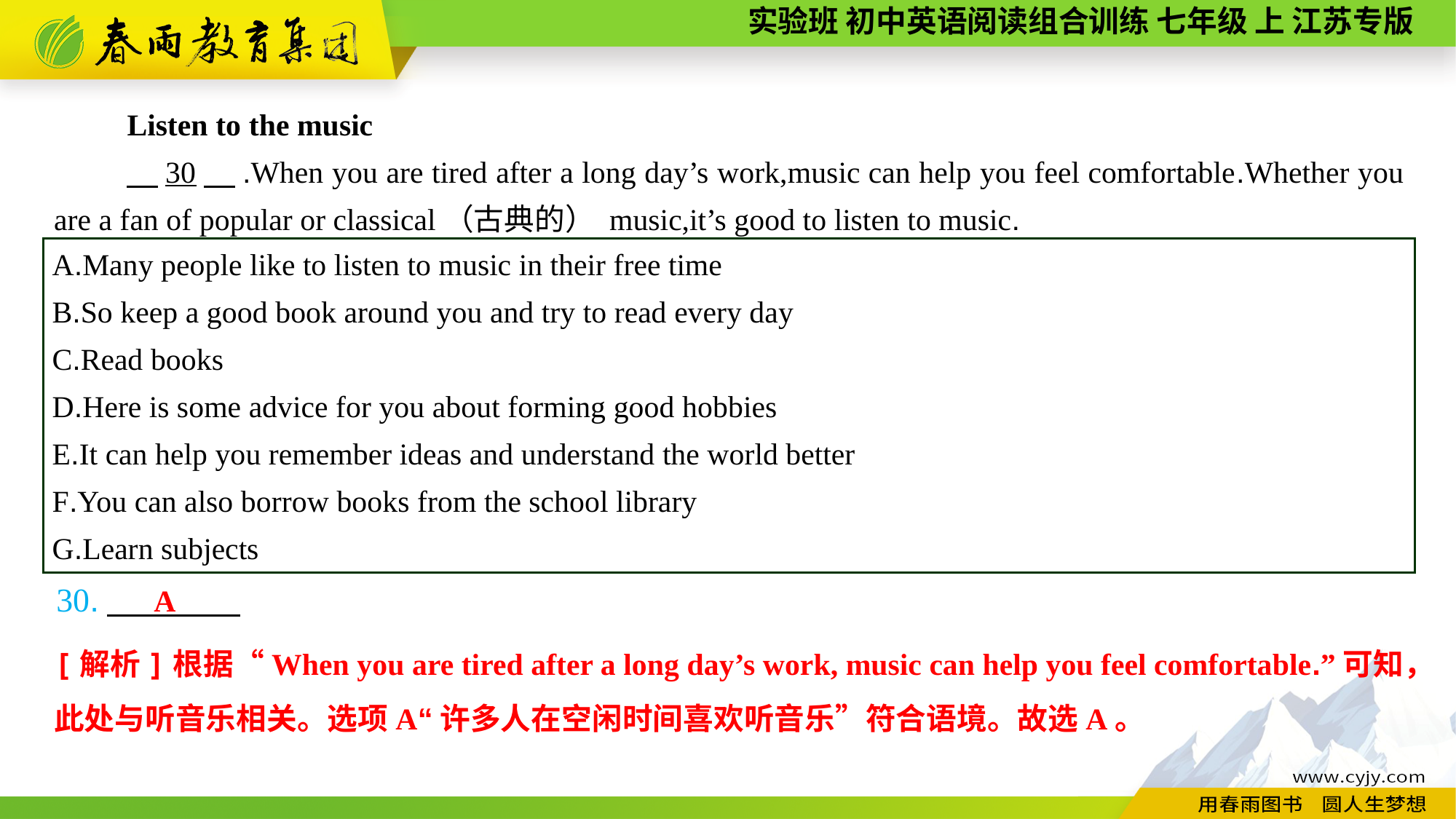

Listen to the music
　30　.When you are tired after a long day’s work,music can help you feel comfortable.Whether you are a fan of popular or classical（古典的） music,it’s good to listen to music.
A.Many people like to listen to music in their free time
B.So keep a good book around you and try to read every day
C.Read books
D.Here is some advice for you about forming good hobbies
E.It can help you remember ideas and understand the world better
F.You can also borrow books from the school library
G.Learn subjects

30.
A
[解析]根据“When you are tired after a long day’s work, music can help you feel comfortable.”可知，此处与听音乐相关。选项A“许多人在空闲时间喜欢听音乐”符合语境。故选A。